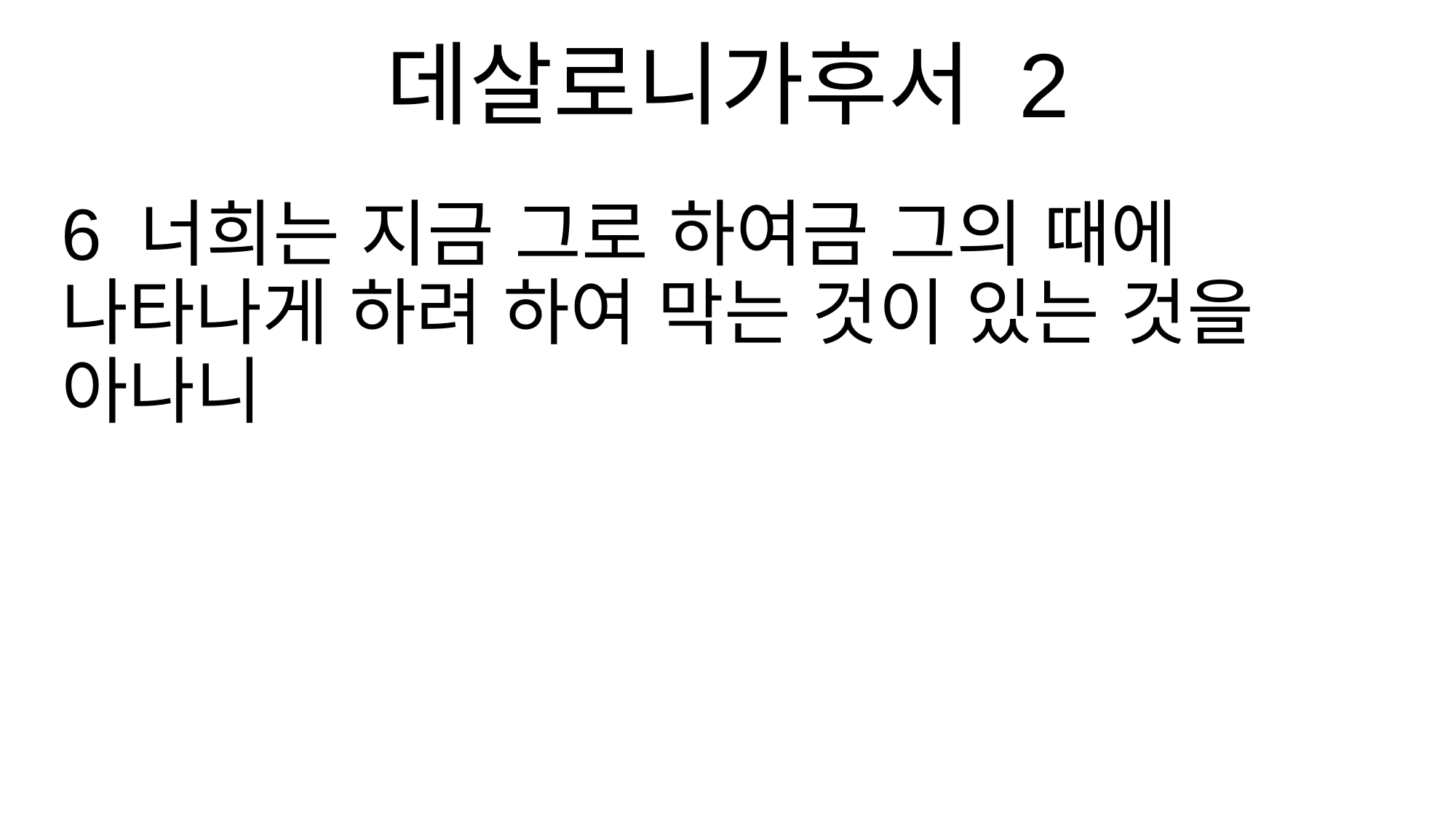

데살로니가후서 2
6 너희는 지금 그로 하여금 그의 때에 나타나게 하려 하여 막는 것이 있는 것을 아나니